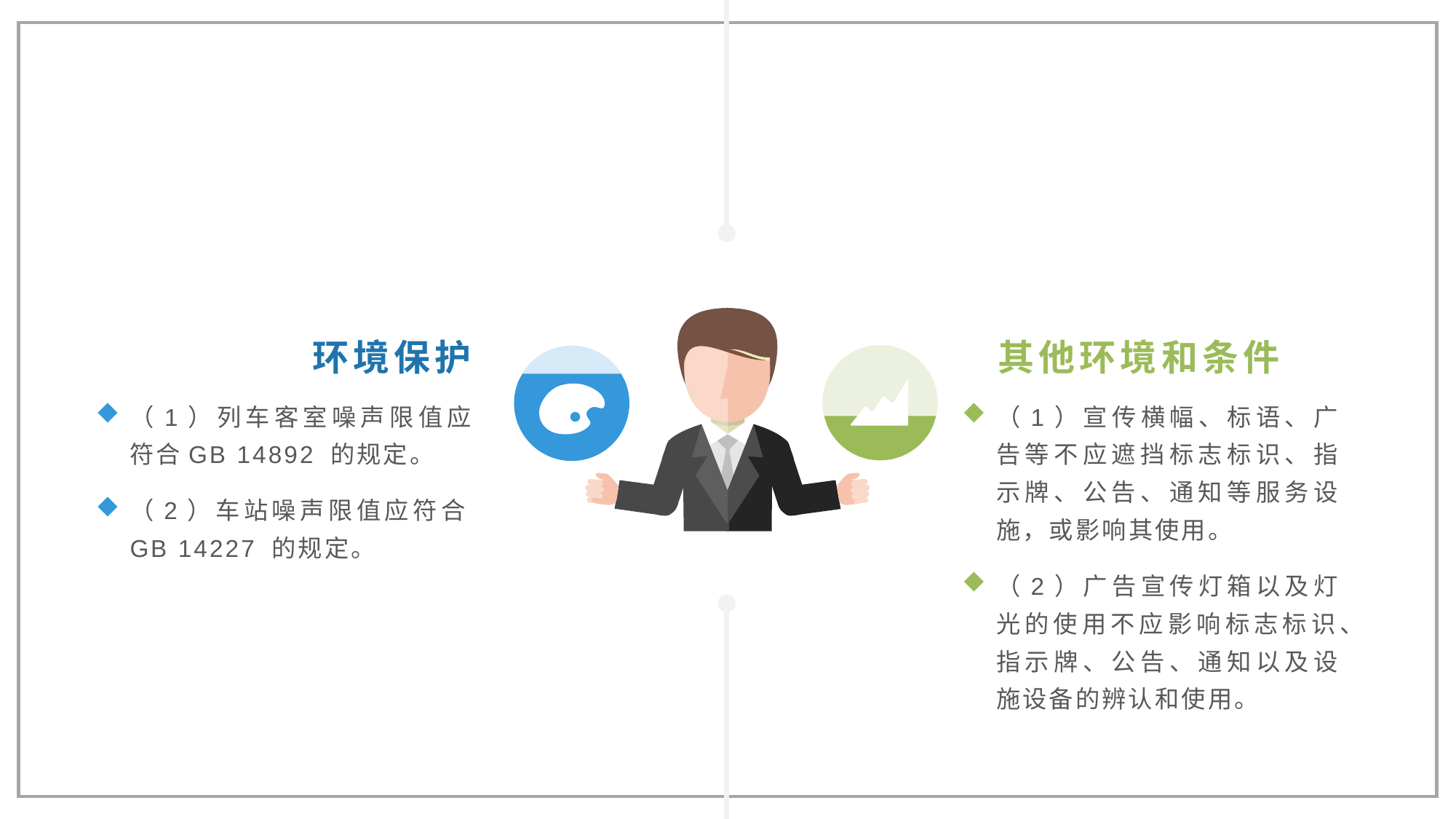

环境保护
其他环境和条件

（1）列车客室噪声限值应符合GB 14892 的规定。
（2）车站噪声限值应符合GB 14227 的规定。
（1）宣传横幅、标语、广告等不应遮挡标志标识、指示牌、公告、通知等服务设施，或影响其使用。
（2）广告宣传灯箱以及灯光的使用不应影响标志标识、指示牌、公告、通知以及设施设备的辨认和使用。